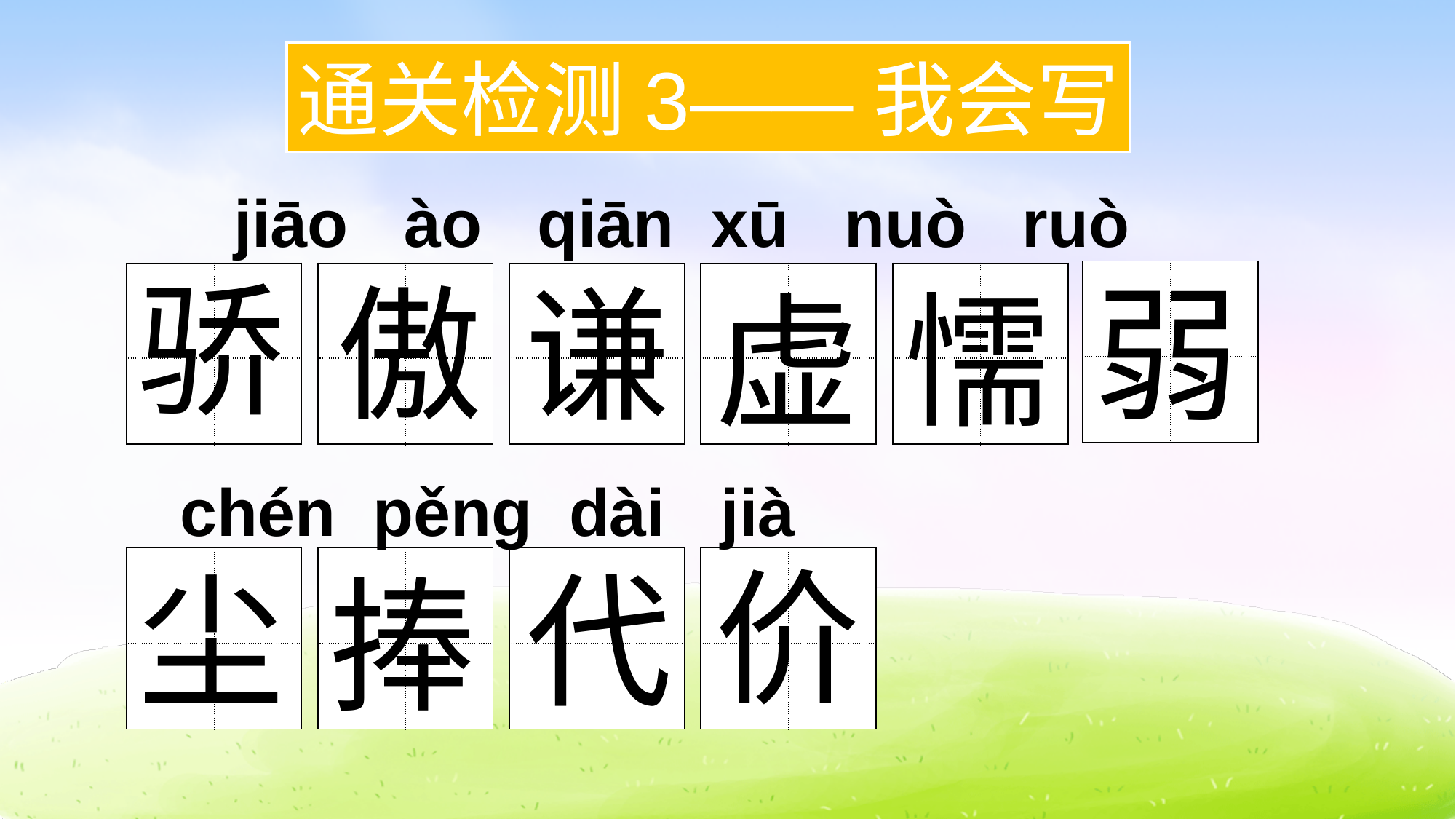

通关检测3——我会写
jiāo   ào   qiān  xū   nuò   ruò
骄
傲
谦
弱
|  |  |
| --- | --- |
|  |  |
|  |  |
| --- | --- |
|  |  |
|  |  |
| --- | --- |
|  |  |
|  |  |
| --- | --- |
|  |  |
|  |  |
| --- | --- |
|  |  |
|  |  |
| --- | --- |
|  |  |
懦
虚
 chén  pěng  dài   jià
价
代
尘
|  |  |
| --- | --- |
|  |  |
|  |  |
| --- | --- |
|  |  |
|  |  |
| --- | --- |
|  |  |
|  |  |
| --- | --- |
|  |  |
捧